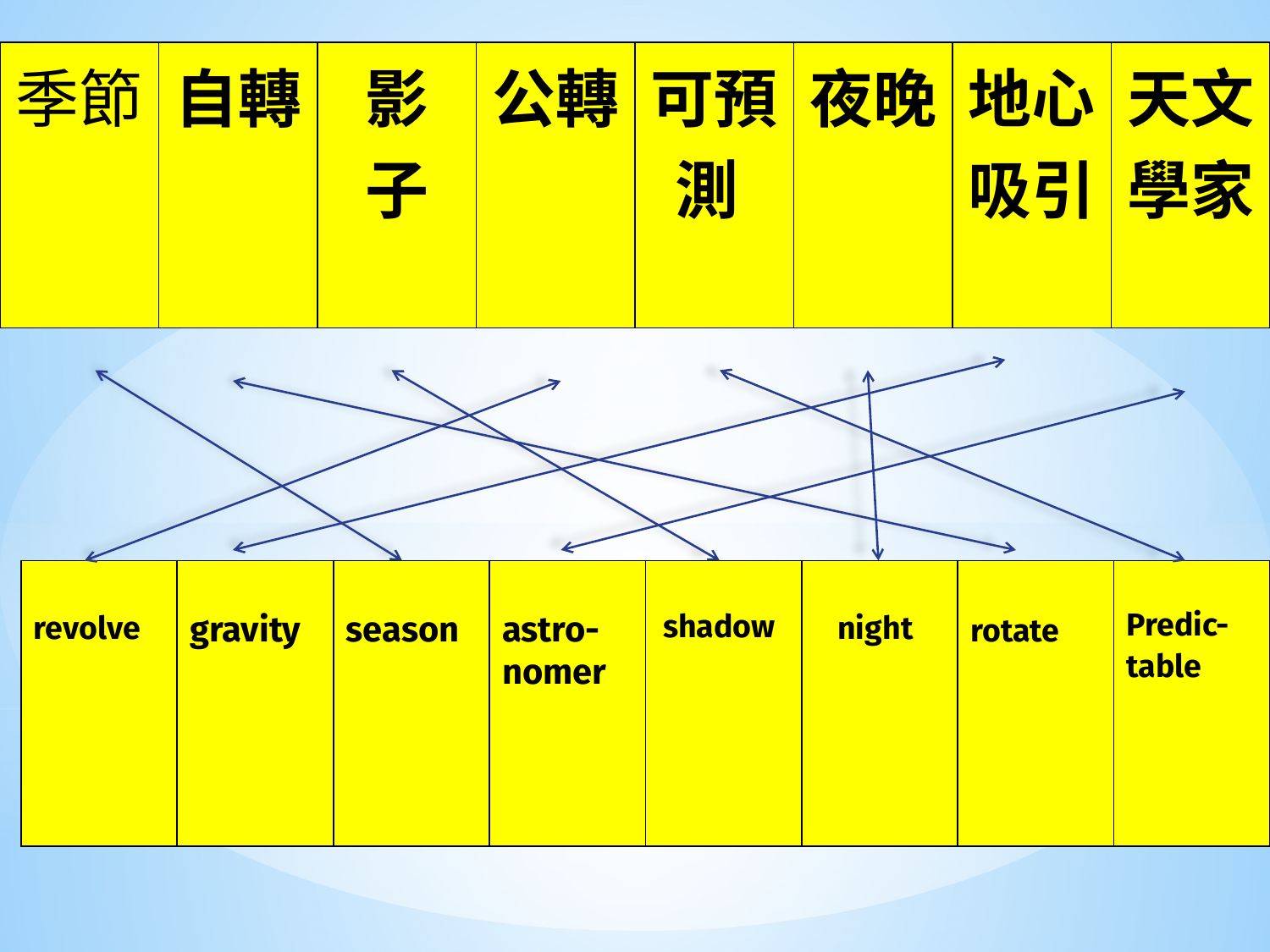

| 季節 | 自轉 | 影 子 | 公轉 | 可預測 | 夜晚 | 地心吸引 | 天文學家 |
| --- | --- | --- | --- | --- | --- | --- | --- |
| revolve | gravity | season | astro-nomer | shadow | night | rotate | Predic-table |
| --- | --- | --- | --- | --- | --- | --- | --- |